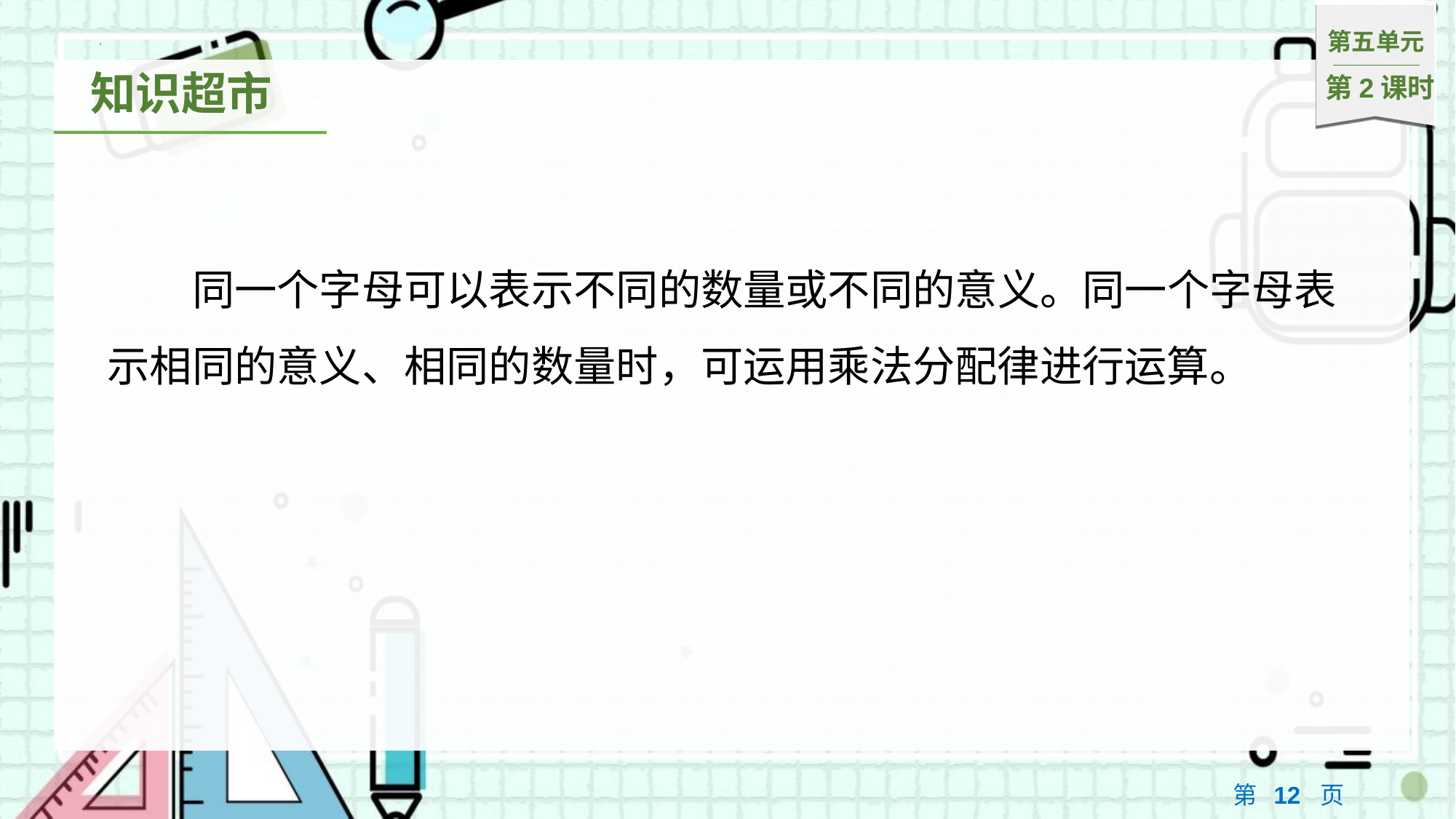

同一个字母可以表示不同的数量或不同的意义。同一个字母表示相同的意义、相同的数量时，可运用乘法分配律进行运算。